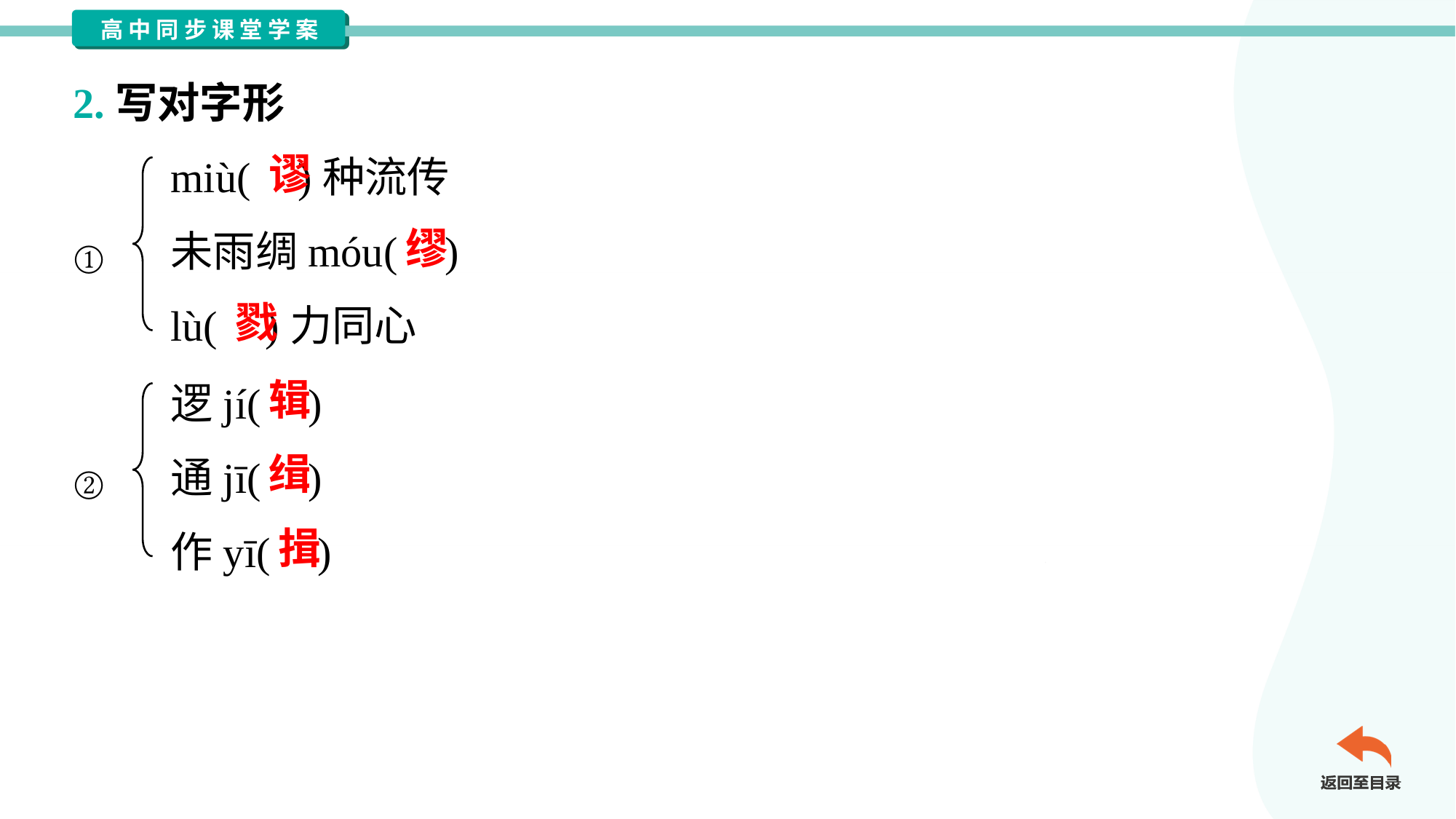

2.写对字形
miù(    )种流传
未雨绸móu(    )
lù(    )力同心
谬

缪
①

戮
逻jí(    )
通jī(    )
作yī(    )
辑

缉
②

揖